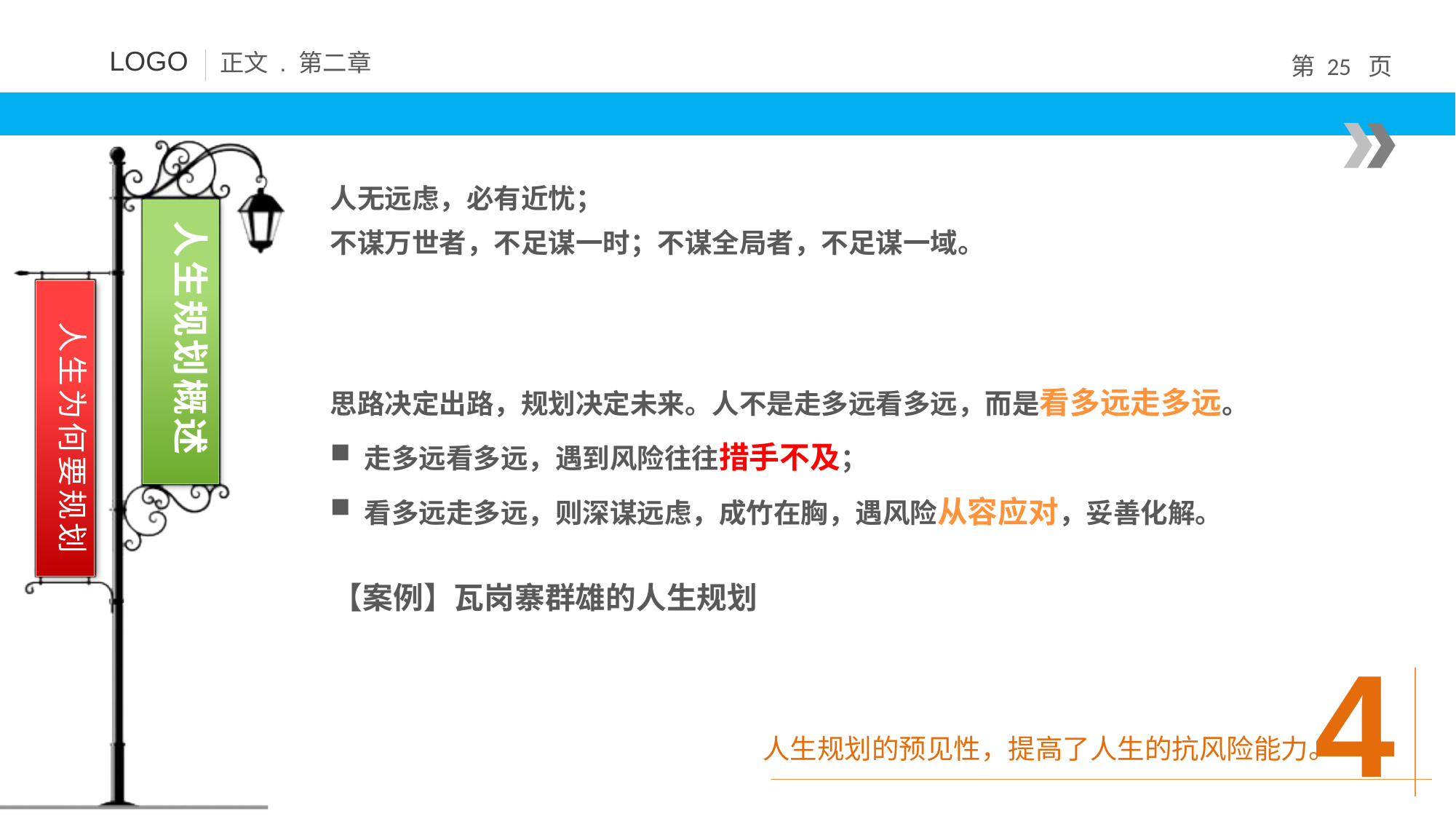

人无远虑，必有近忧；
不谋万世者，不足谋一时；不谋全局者，不足谋一域。
人生为何要规划
思路决定出路，规划决定未来。人不是走多远看多远，而是看多远走多远。
走多远看多远，遇到风险往往措手不及；
看多远走多远，则深谋远虑，成竹在胸，遇风险从容应对，妥善化解。
【案例】瓦岗寨群雄的人生规划
4
人生规划的预见性，提高了人生的抗风险能力。